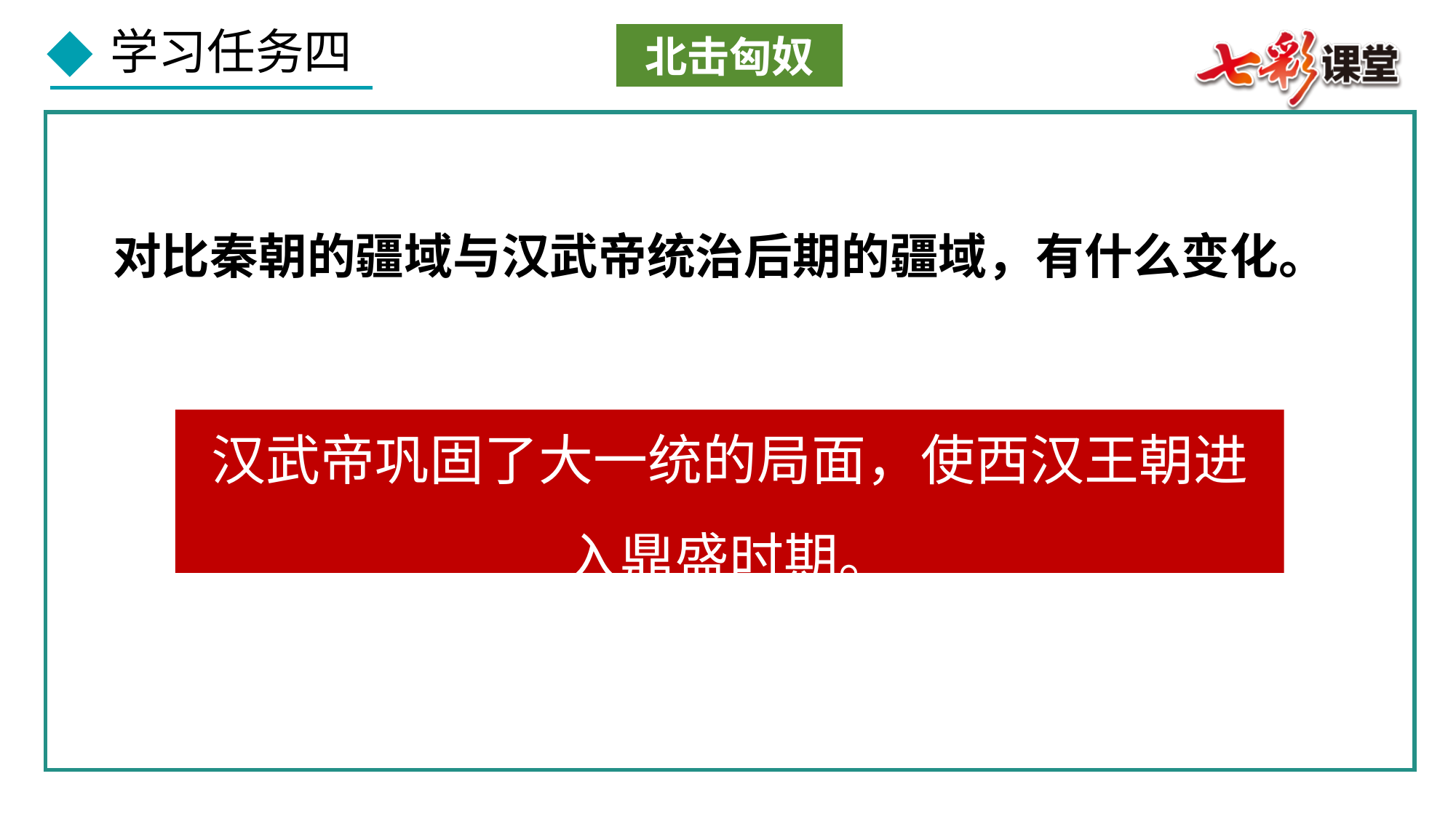

北击匈奴
对比秦朝的疆域与汉武帝统治后期的疆域，有什么变化。
汉武帝巩固了大一统的局面，使西汉王朝进入鼎盛时期。